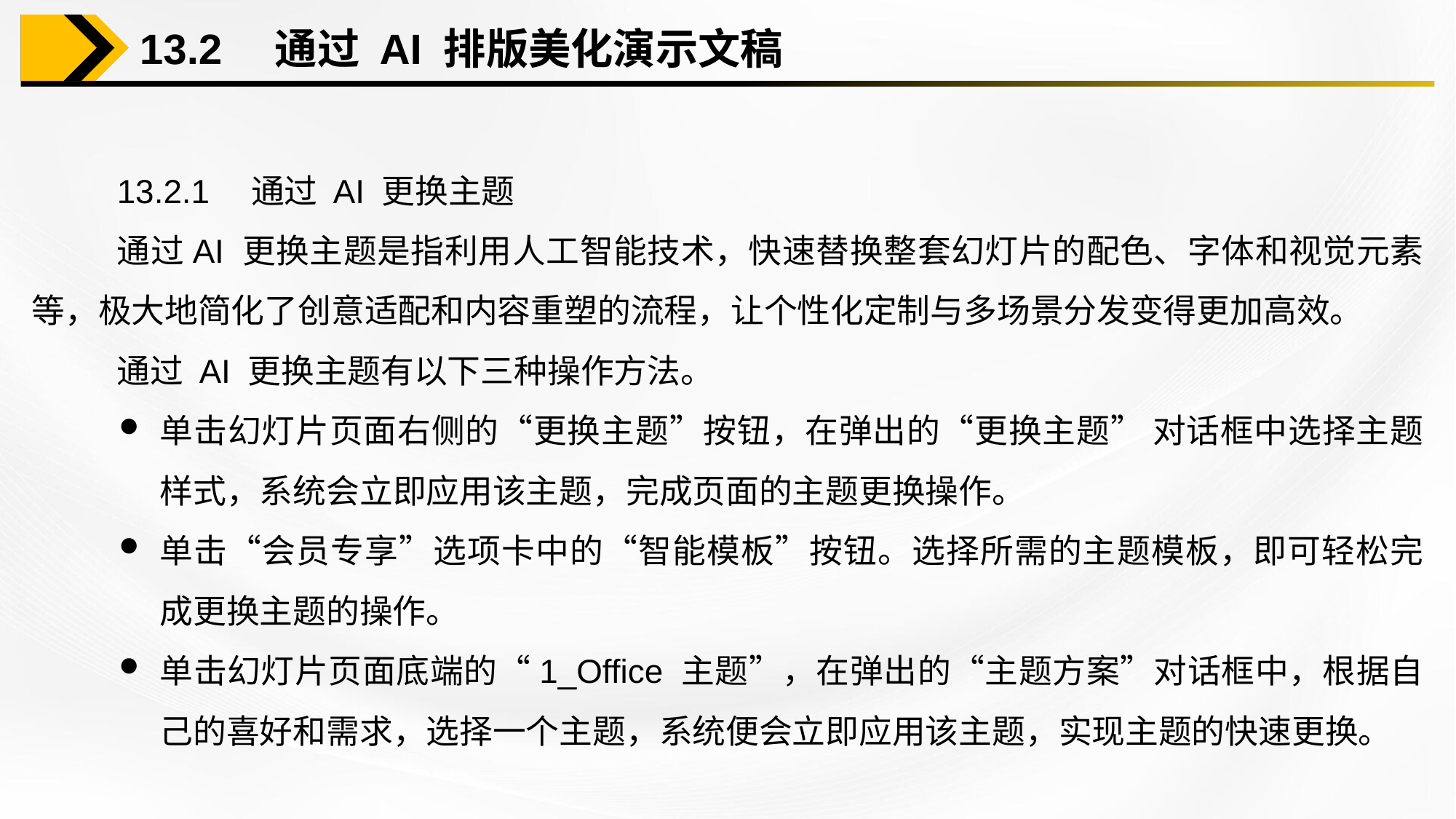

13.2　通过 AI 排版美化演示文稿
13.2.1　通过 AI 更换主题
通过AI 更换主题是指利用人工智能技术，快速替换整套幻灯片的配色、字体和视觉元素等，极大地简化了创意适配和内容重塑的流程，让个性化定制与多场景分发变得更加高效。
通过 AI 更换主题有以下三种操作方法。
单击幻灯片页面右侧的“更换主题”按钮，在弹出的“更换主题” 对话框中选择主题样式，系统会立即应用该主题，完成页面的主题更换操作。
单击“会员专享”选项卡中的“智能模板”按钮。选择所需的主题模板，即可轻松完成更换主题的操作。
单击幻灯片页面底端的“1_Office 主题”，在弹出的“主题方案”对话框中，根据自己的喜好和需求，选择一个主题，系统便会立即应用该主题，实现主题的快速更换。